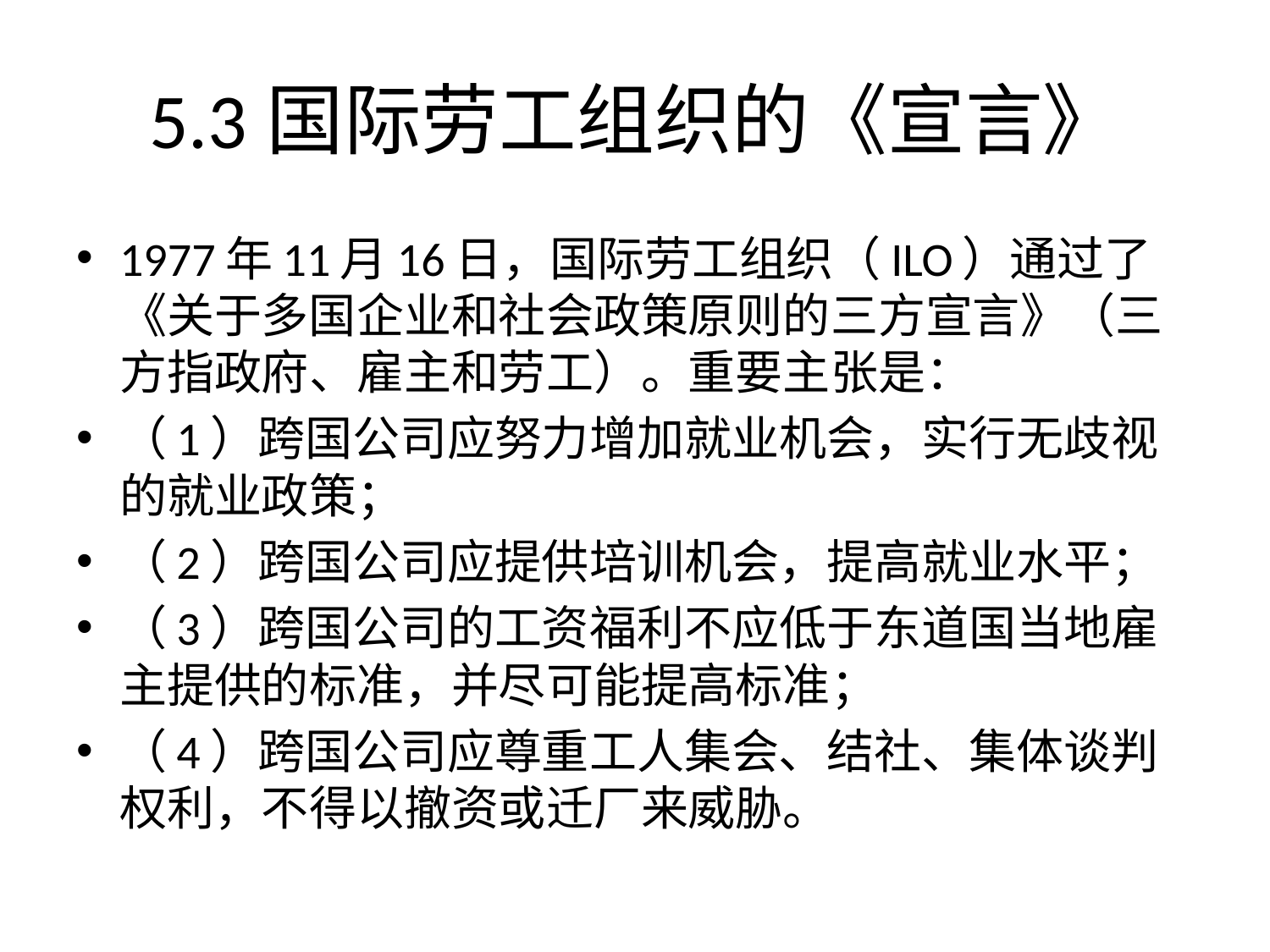

# 5.3国际劳工组织的《宣言》
1977年11月16日，国际劳工组织（ILO）通过了《关于多国企业和社会政策原则的三方宣言》（三方指政府、雇主和劳工）。重要主张是：
（1）跨国公司应努力增加就业机会，实行无歧视的就业政策；
（2）跨国公司应提供培训机会，提高就业水平；
（3）跨国公司的工资福利不应低于东道国当地雇主提供的标准，并尽可能提高标准；
（4）跨国公司应尊重工人集会、结社、集体谈判权利，不得以撤资或迁厂来威胁。